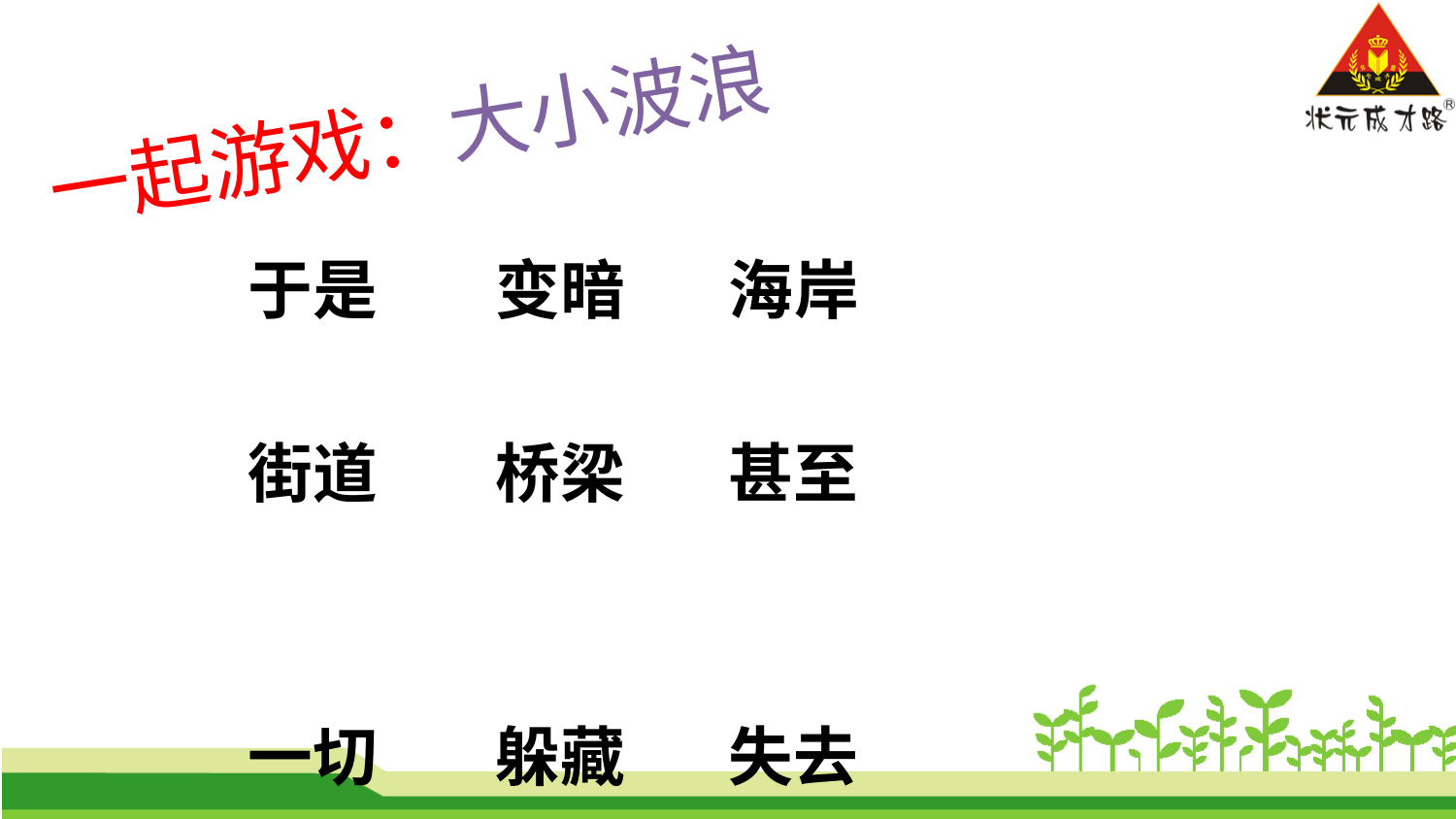

一起游戏：大小波浪
  于是        变暗       海岸

  街道        桥梁       甚至

  一切        躲藏       失去